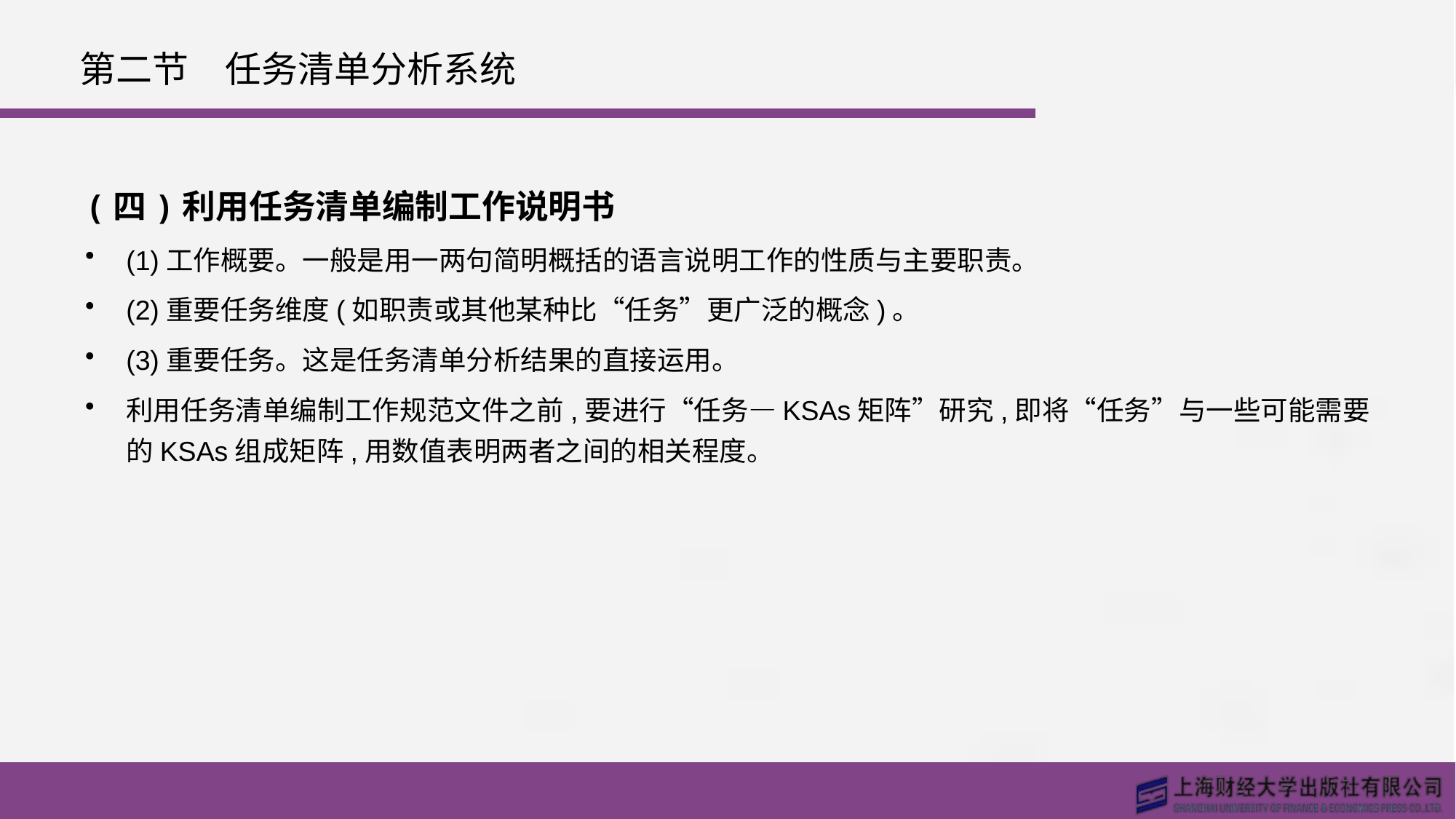

# 第二节　任务清单分析系统
(四)利用任务清单编制工作说明书
(1)工作概要。一般是用一两句简明概括的语言说明工作的性质与主要职责。
(2)重要任务维度(如职责或其他某种比“任务”更广泛的概念)。
(3)重要任务。这是任务清单分析结果的直接运用。
利用任务清单编制工作规范文件之前,要进行“任务—KSAs矩阵”研究,即将“任务”与一些可能需要的KSAs组成矩阵,用数值表明两者之间的相关程度。